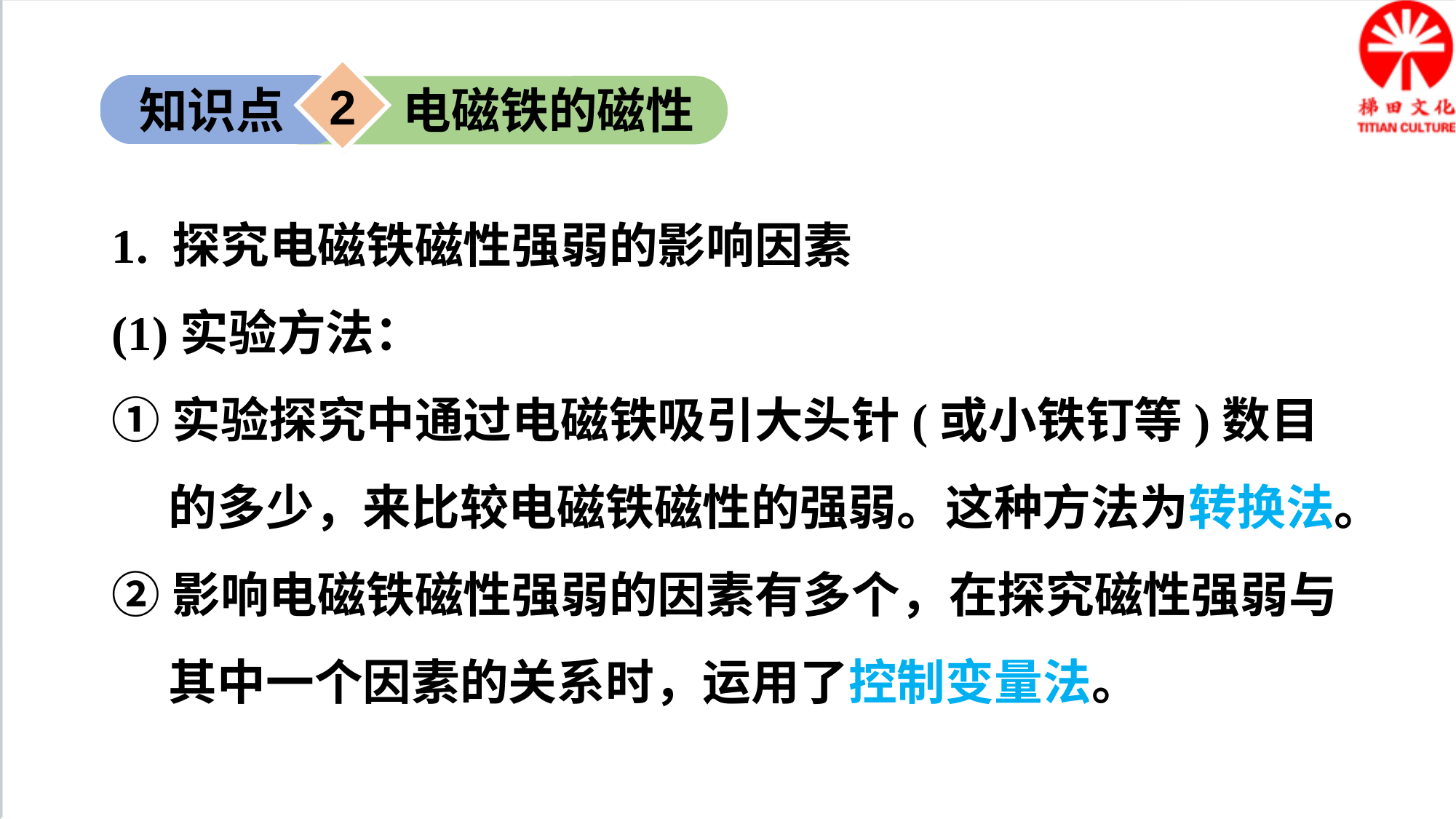

2
知识点
电磁铁的磁性

1. 探究电磁铁磁性强弱的影响因素
(1)实验方法：
①实验探究中通过电磁铁吸引大头针(或小铁钉等)数目的多少，来比较电磁铁磁性的强弱。这种方法为转换法。
②影响电磁铁磁性强弱的因素有多个，在探究磁性强弱与其中一个因素的关系时，运用了控制变量法。